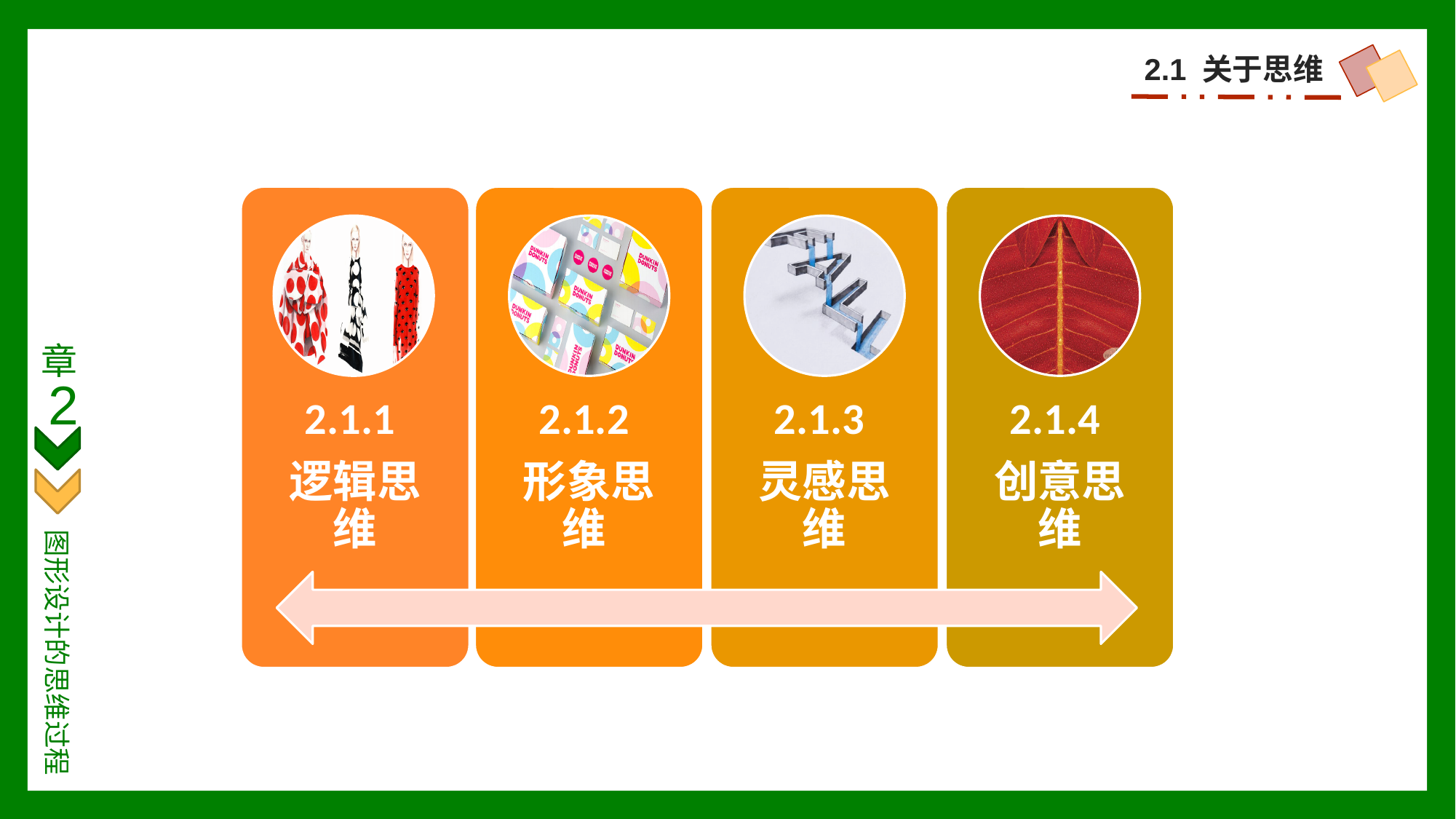

2.1 关于思维

2.1.1
逻辑思维
2.1.2
形象思维
2.1.3
灵感思维
2.1.4
创意思维
章
2

图形设计的思维过程